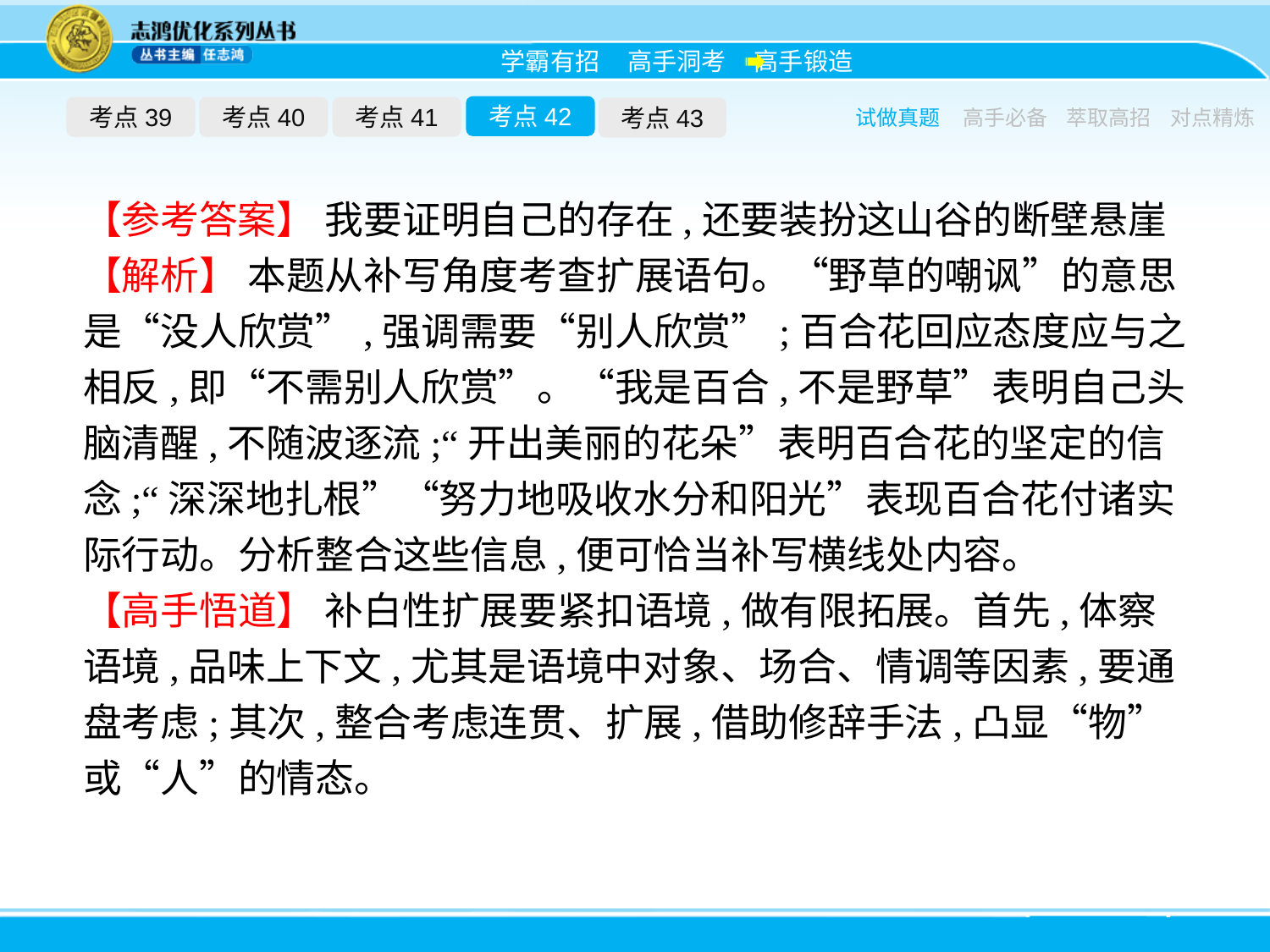

考点42
考点39
考点40
考点41
考点43
试做真题
高手必备
萃取高招
对点精炼
【参考答案】 我要证明自己的存在,还要装扮这山谷的断壁悬崖
【解析】 本题从补写角度考查扩展语句。“野草的嘲讽”的意思是“没人欣赏”,强调需要“别人欣赏”;百合花回应态度应与之相反,即“不需别人欣赏”。“我是百合,不是野草”表明自己头脑清醒,不随波逐流;“开出美丽的花朵”表明百合花的坚定的信念;“深深地扎根”“努力地吸收水分和阳光”表现百合花付诸实际行动。分析整合这些信息,便可恰当补写横线处内容。
【高手悟道】 补白性扩展要紧扣语境,做有限拓展。首先,体察语境,品味上下文,尤其是语境中对象、场合、情调等因素,要通盘考虑;其次,整合考虑连贯、扩展,借助修辞手法,凸显“物”或“人”的情态。